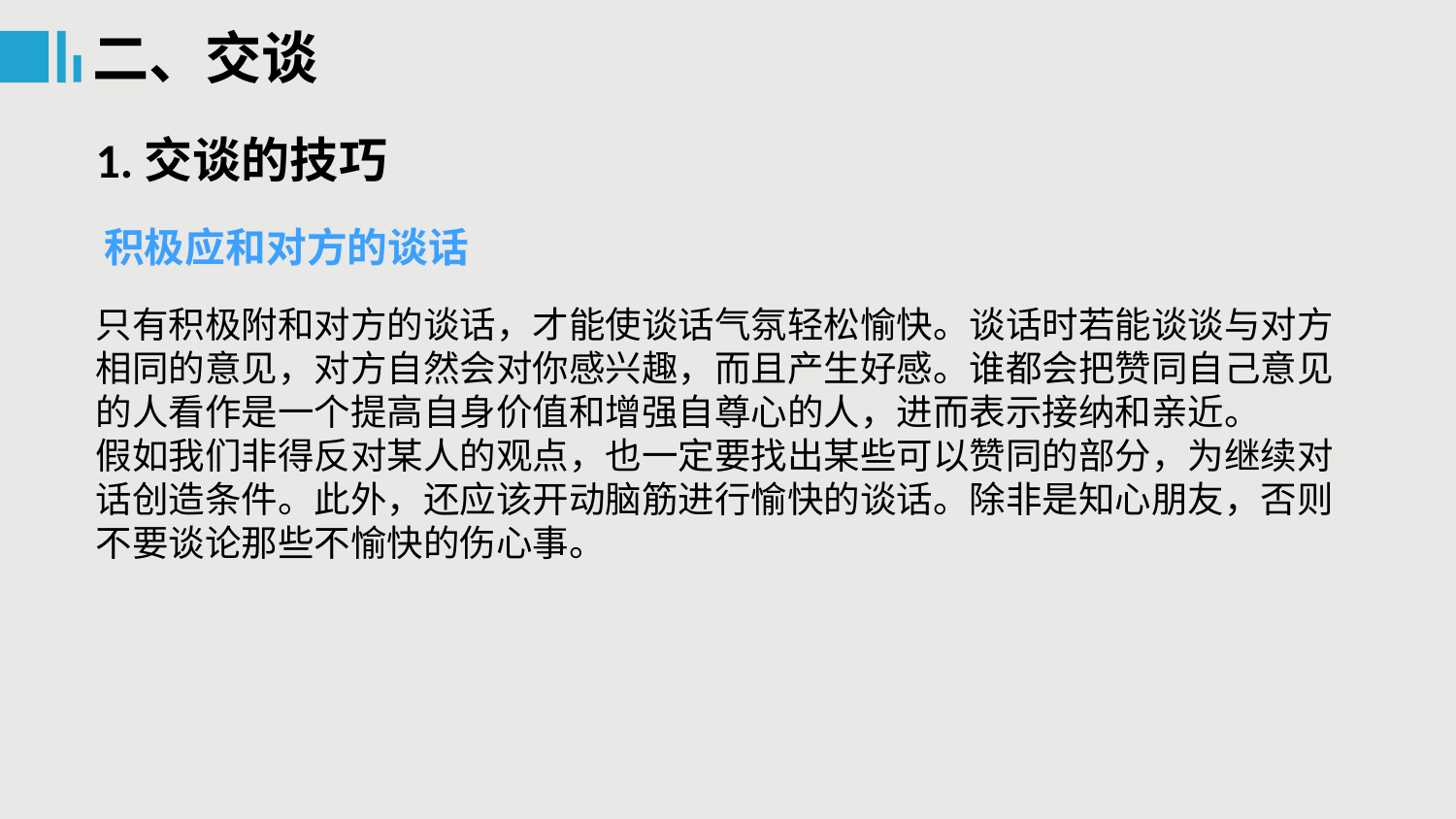

二、交谈

1.交谈的技巧
 积极应和对方的谈话
只有积极附和对方的谈话，才能使谈话气氛轻松愉快。谈话时若能谈谈与对方相同的意见，对方自然会对你感兴趣，而且产生好感。谁都会把赞同自己意见的人看作是一个提高自身价值和增强自尊心的人，进而表示接纳和亲近。
假如我们非得反对某人的观点，也一定要找出某些可以赞同的部分，为继续对话创造条件。此外，还应该开动脑筋进行愉快的谈话。除非是知心朋友，否则不要谈论那些不愉快的伤心事。